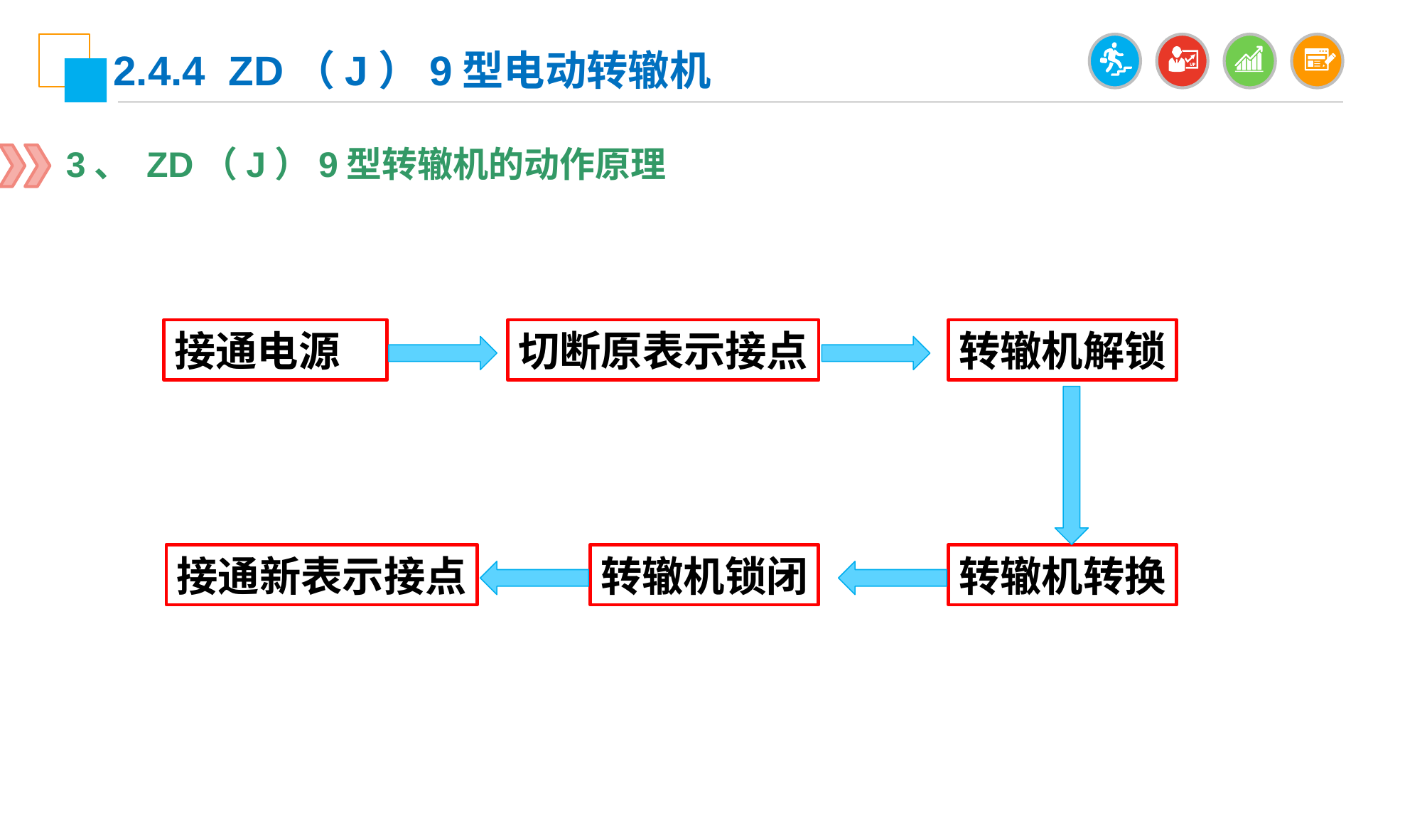

2.4.4  ZD（J）9型电动转辙机
3、 ZD（J）9型转辙机的动作原理

接通电源
切断原表示接点
转辙机解锁

接通新表示接点
转辙机锁闭
转辙机转换